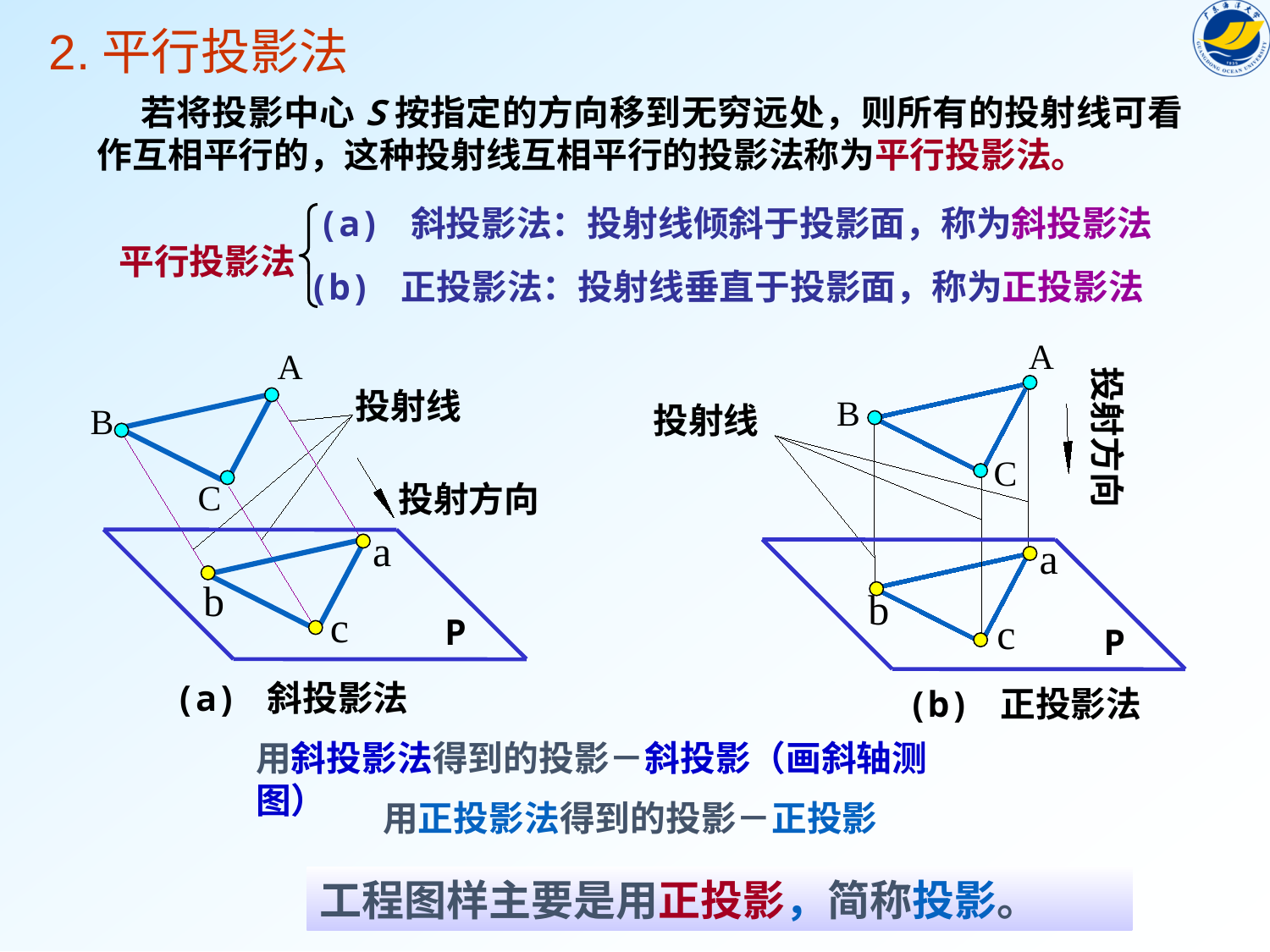

2.平行投影法
    若将投影中心S按指定的方向移到无穷远处，则所有的投射线可看作互相平行的，这种投射线互相平行的投影法称为平行投影法。
(a) 斜投影法：投射线倾斜于投影面，称为斜投影法

平行投影法
(b) 正投影法：投射线垂直于投影面，称为正投影法
A
投射方向

B

投射线

C

a

P

b

c

A
投射线

B

C

投射方向

a

b

c
P

(a) 斜投影法
(b) 正投影法
用斜投影法得到的投影－斜投影（画斜轴测图）
用正投影法得到的投影－正投影
工程图样主要是用正投影，简称投影。